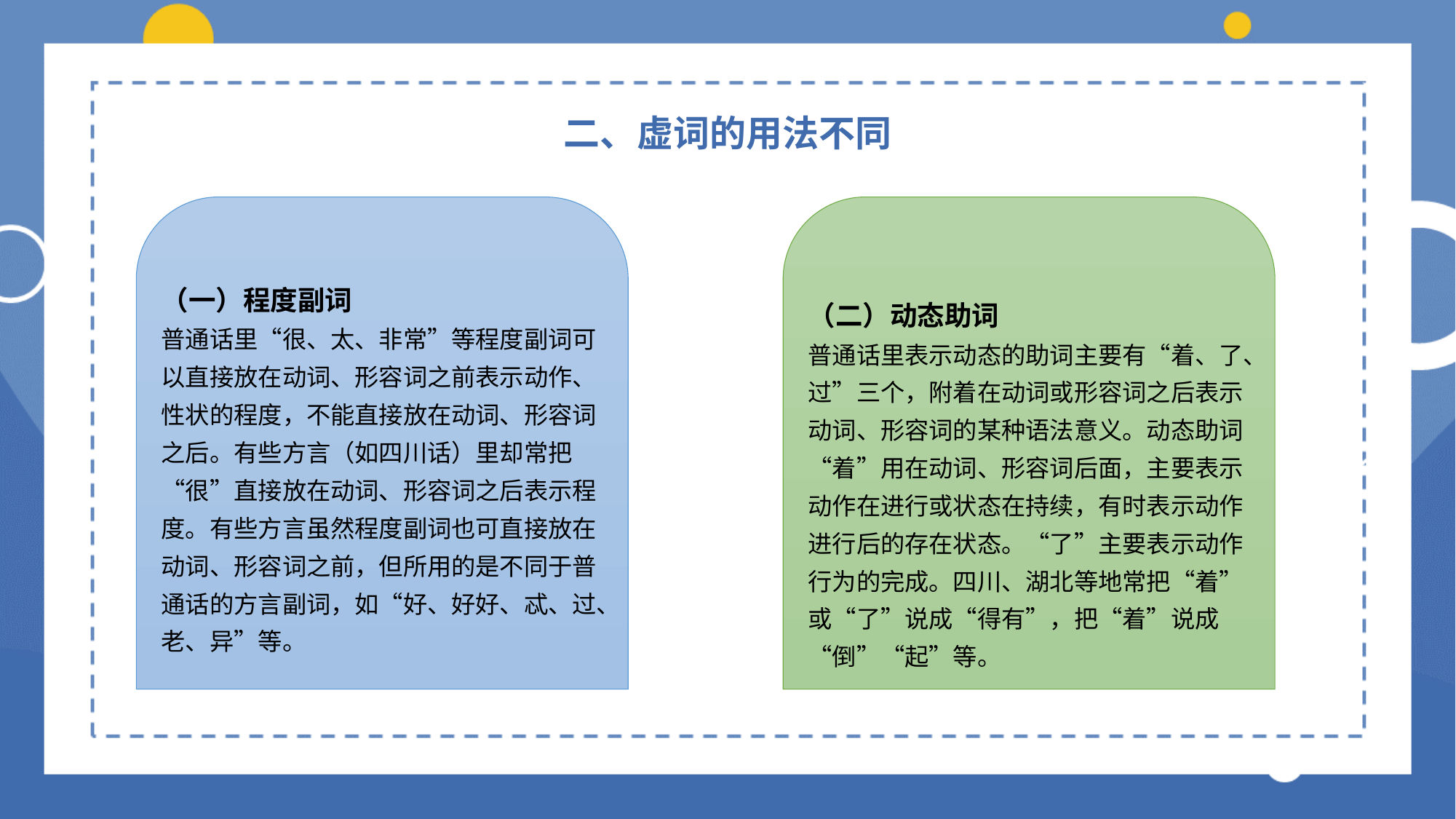

二、虚词的用法不同

（一）程度副词
普通话里“很、太、非常”等程度副词可以直接放在动词、形容词之前表示动作、性状的程度，不能直接放在动词、形容词之后。有些方言（如四川话）里却常把“很”直接放在动词、形容词之后表示程度。有些方言虽然程度副词也可直接放在动词、形容词之前，但所用的是不同于普通话的方言副词，如“好、好好、忒、过、老、异”等。
（二）动态助词
普通话里表示动态的助词主要有“着、了、过”三个，附着在动词或形容词之后表示动词、形容词的某种语法意义。动态助词“着”用在动词、形容词后面，主要表示动作在进行或状态在持续，有时表示动作进行后的存在状态。“了”主要表示动作行为的完成。四川、湖北等地常把“着”或“了”说成“得有”，把“着”说成“倒”“起”等。